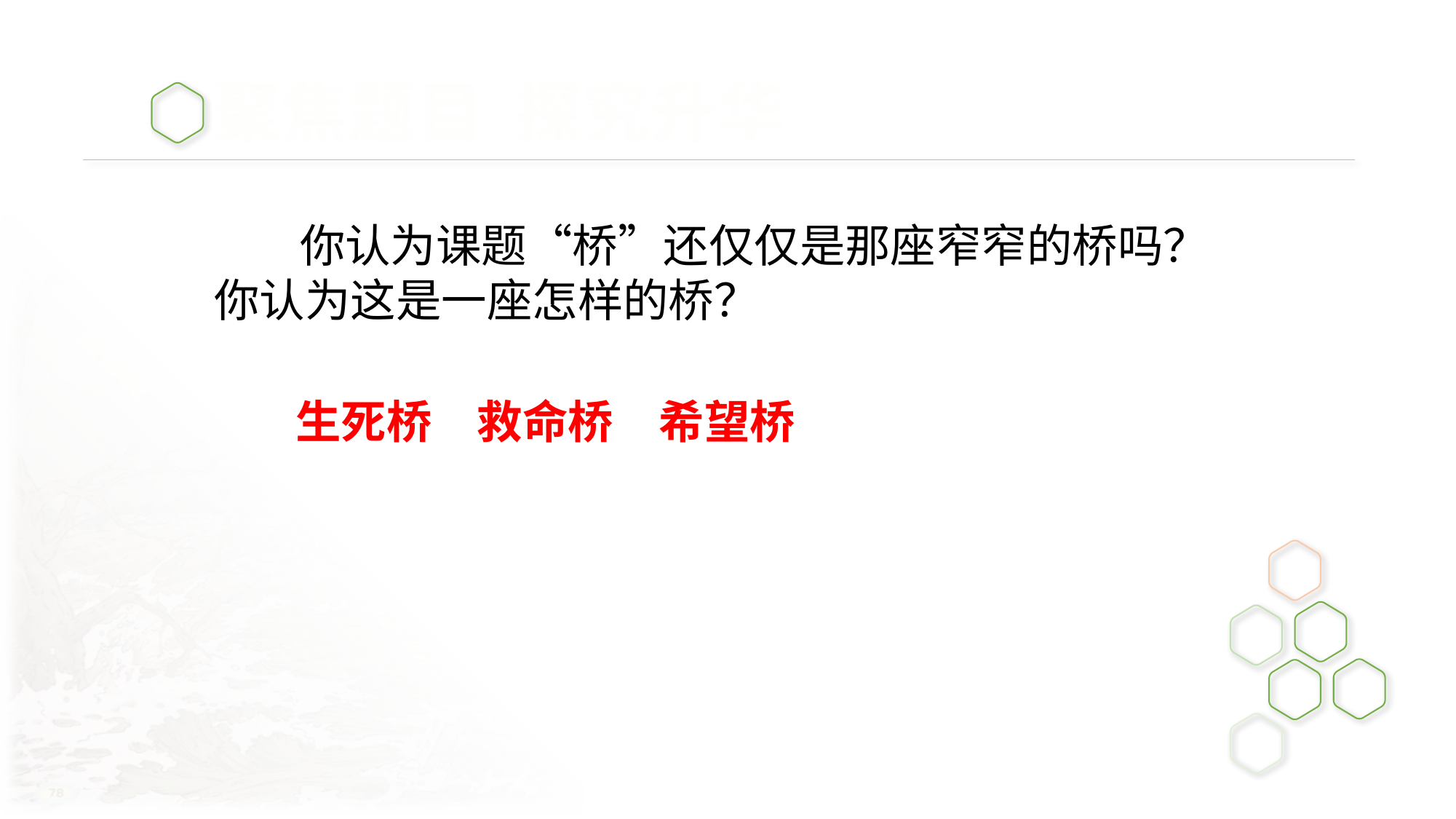

聚焦题目  探究升华
你认为课题“桥”还仅仅是那座窄窄的桥吗？你认为这是一座怎样的桥？
生死桥　救命桥　希望桥